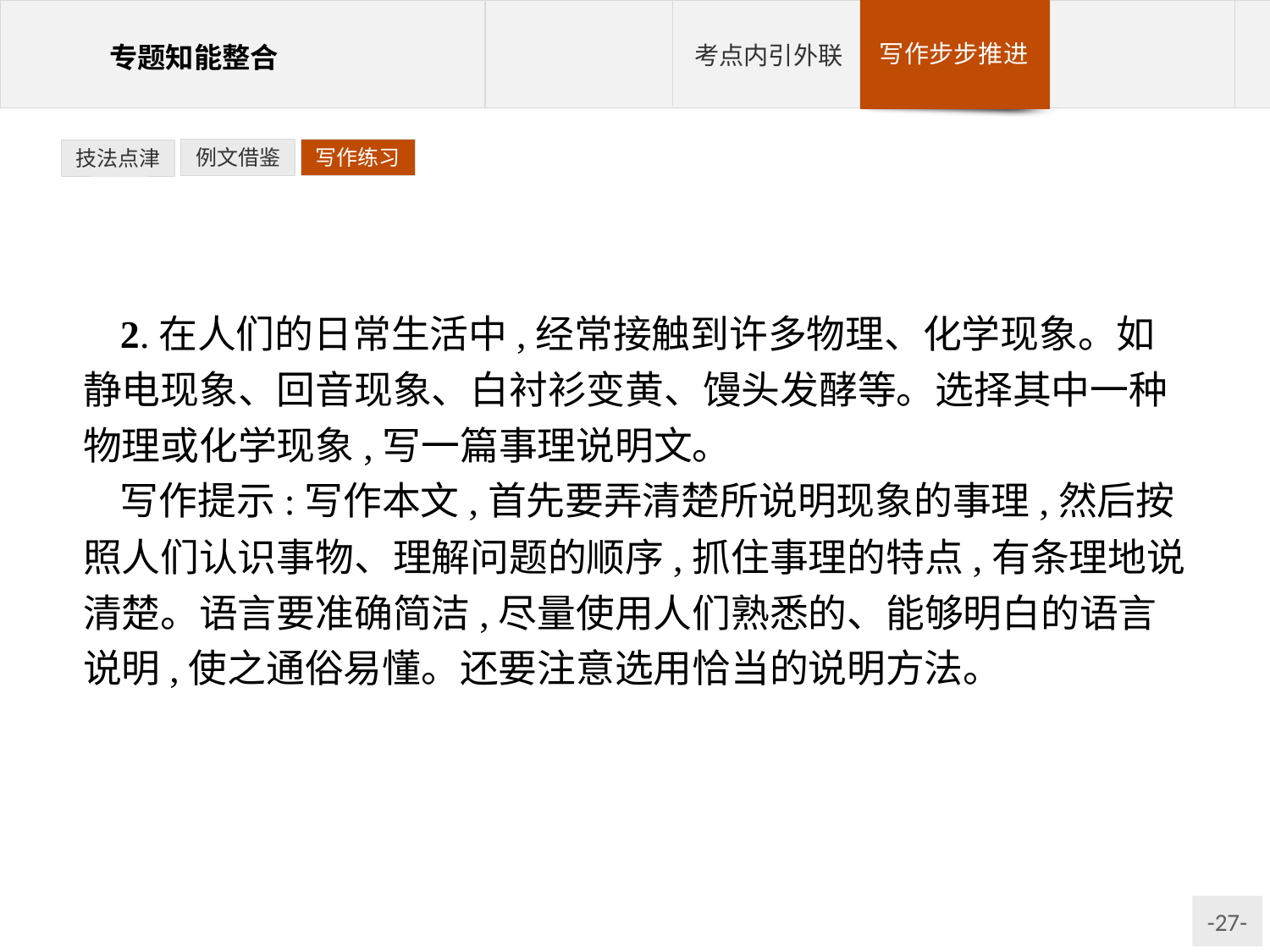

例文借鉴
写作练习
技法点津
2.在人们的日常生活中,经常接触到许多物理、化学现象。如静电现象、回音现象、白衬衫变黄、馒头发酵等。选择其中一种物理或化学现象,写一篇事理说明文。
写作提示:写作本文,首先要弄清楚所说明现象的事理,然后按照人们认识事物、理解问题的顺序,抓住事理的特点,有条理地说清楚。语言要准确简洁,尽量使用人们熟悉的、能够明白的语言说明,使之通俗易懂。还要注意选用恰当的说明方法。